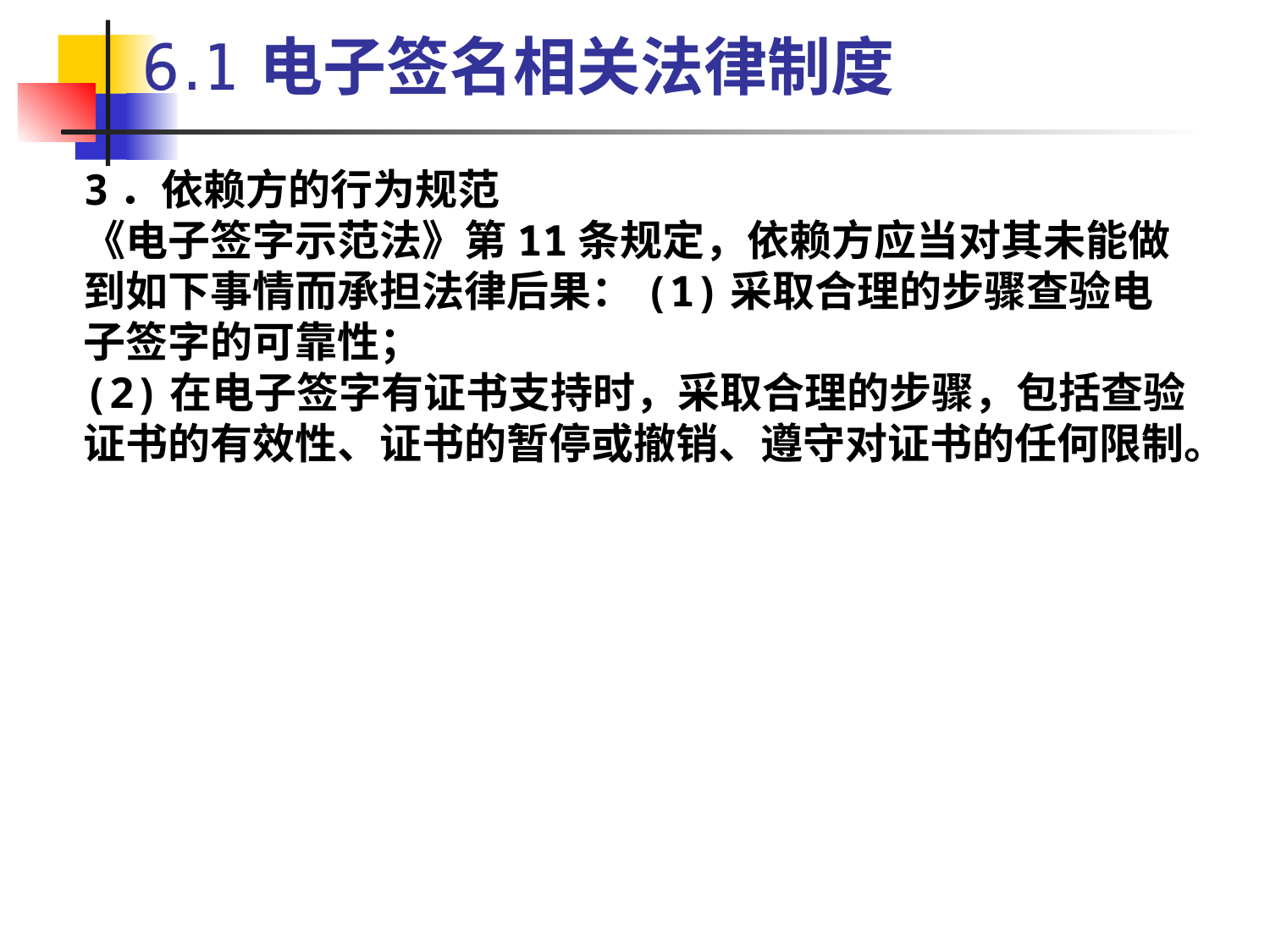

6.1电子签名相关法律制度
3．依赖方的行为规范
《电子签字示范法》第11条规定，依赖方应当对其未能做到如下事情而承担法律后果：(1)采取合理的步骤查验电子签字的可靠性；
(2)在电子签字有证书支持时，采取合理的步骤，包括查验证书的有效性、证书的暂停或撤销、遵守对证书的任何限制。